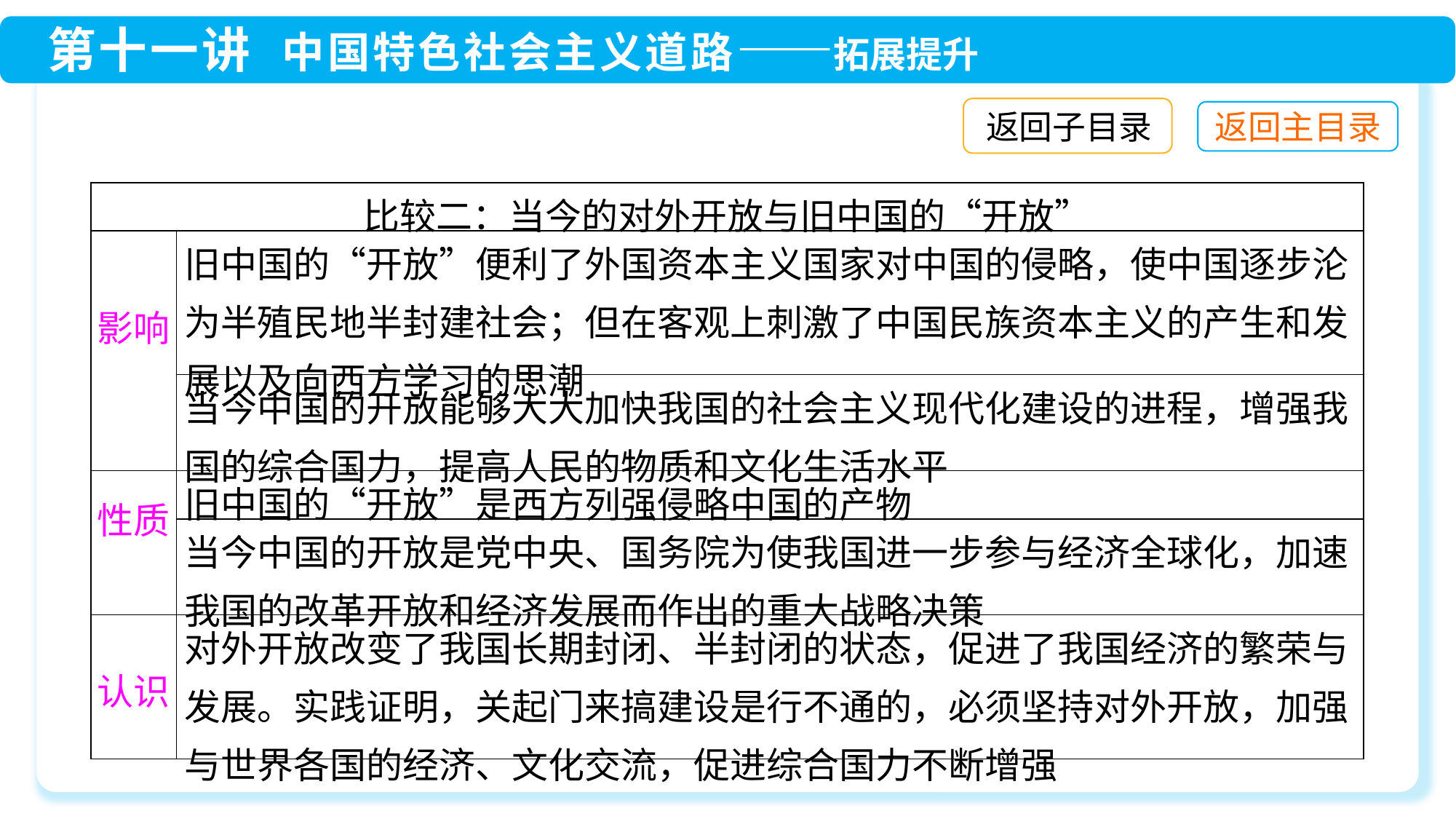

返回子目录
| 比较二：当今的对外开放与旧中国的“开放” |  |
| --- | --- |
| 影响 | 旧中国的“开放”便利了外国资本主义国家对中国的侵略，使中国逐步沦为半殖民地半封建社会；但在客观上刺激了中国民族资本主义的产生和发展以及向西方学习的思潮 |
|  | 当今中国的开放能够大大加快我国的社会主义现代化建设的进程，增强我国的综合国力，提高人民的物质和文化生活水平 |
| 性质 | 旧中国的“开放”是西方列强侵略中国的产物 |
|  | 当今中国的开放是党中央、国务院为使我国进一步参与经济全球化，加速我国的改革开放和经济发展而作出的重大战略决策 |
| 认识 | 对外开放改变了我国长期封闭、半封闭的状态，促进了我国经济的繁荣与发展。实践证明，关起门来搞建设是行不通的，必须坚持对外开放，加强与世界各国的经济、文化交流，促进综合国力不断增强 |